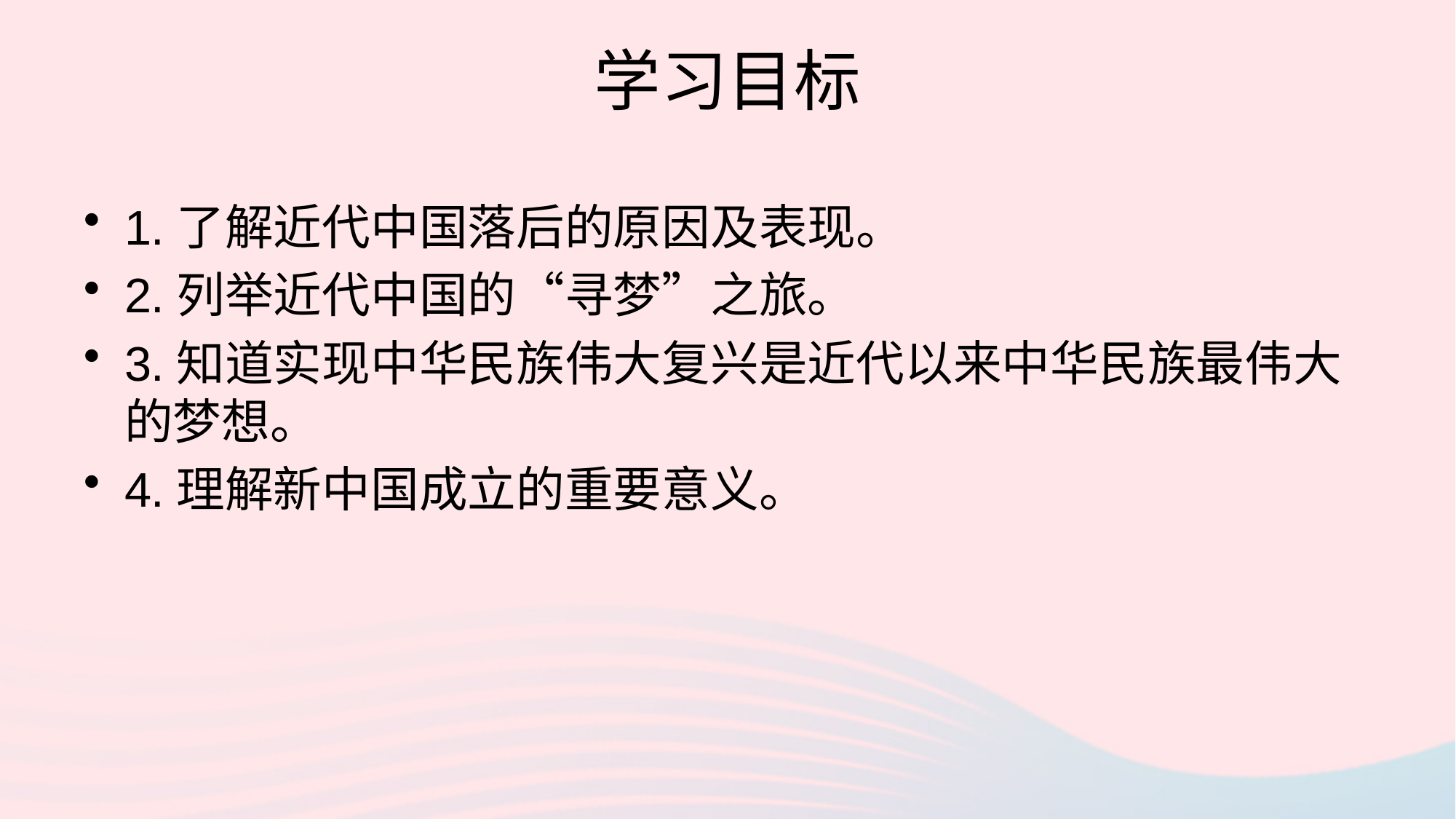

# 学习目标
1.了解近代中国落后的原因及表现。
2.列举近代中国的“寻梦”之旅。
3.知道实现中华民族伟大复兴是近代以来中华民族最伟大的梦想。
4.理解新中国成立的重要意义。